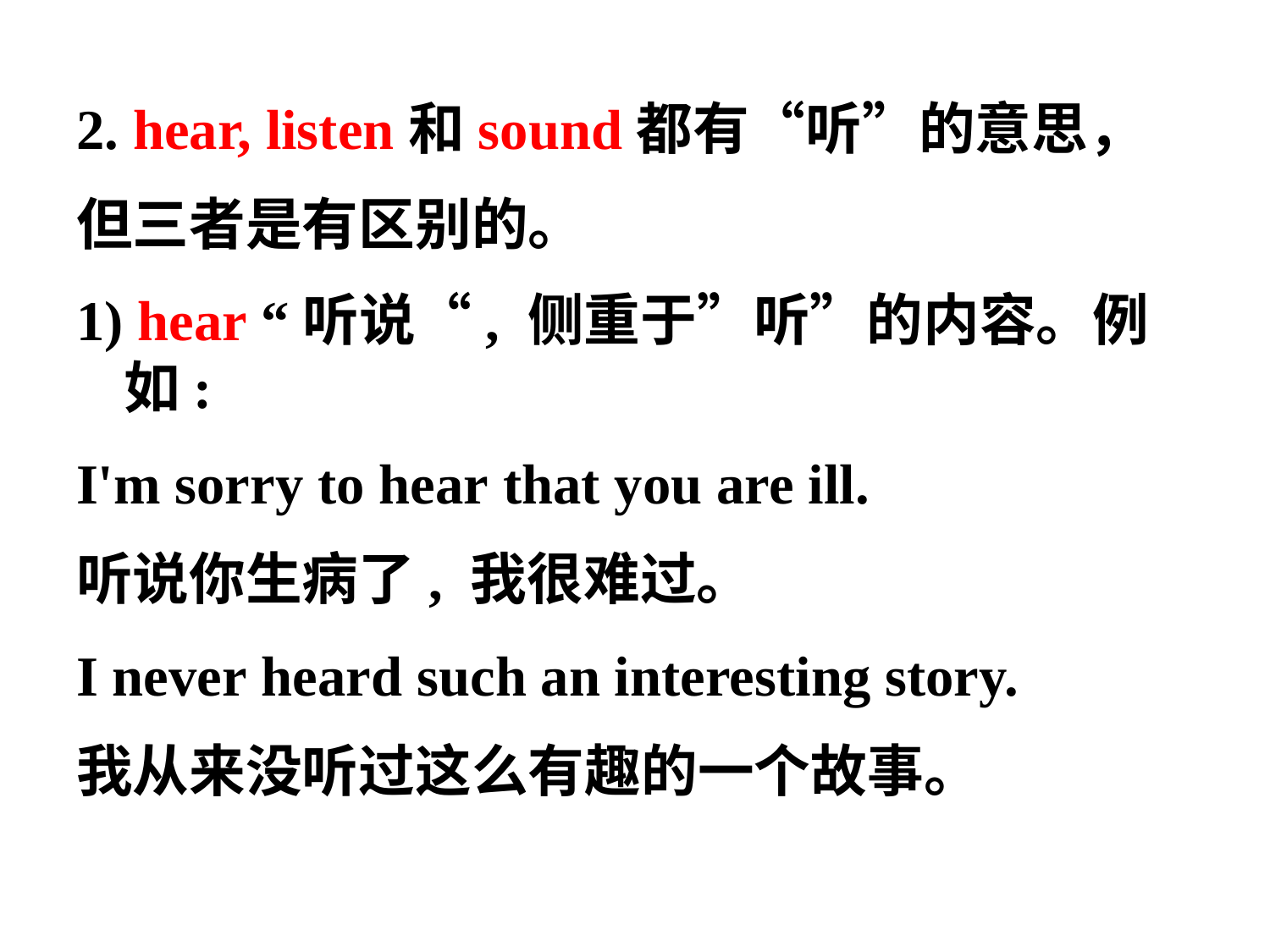

2. hear, listen和sound都有“听”的意思，
但三者是有区别的。
1) hear “听说“, 侧重于”听”的内容。例如:
I'm sorry to hear that you are ill.
听说你生病了, 我很难过。
I never heard such an interesting story.
我从来没听过这么有趣的一个故事。